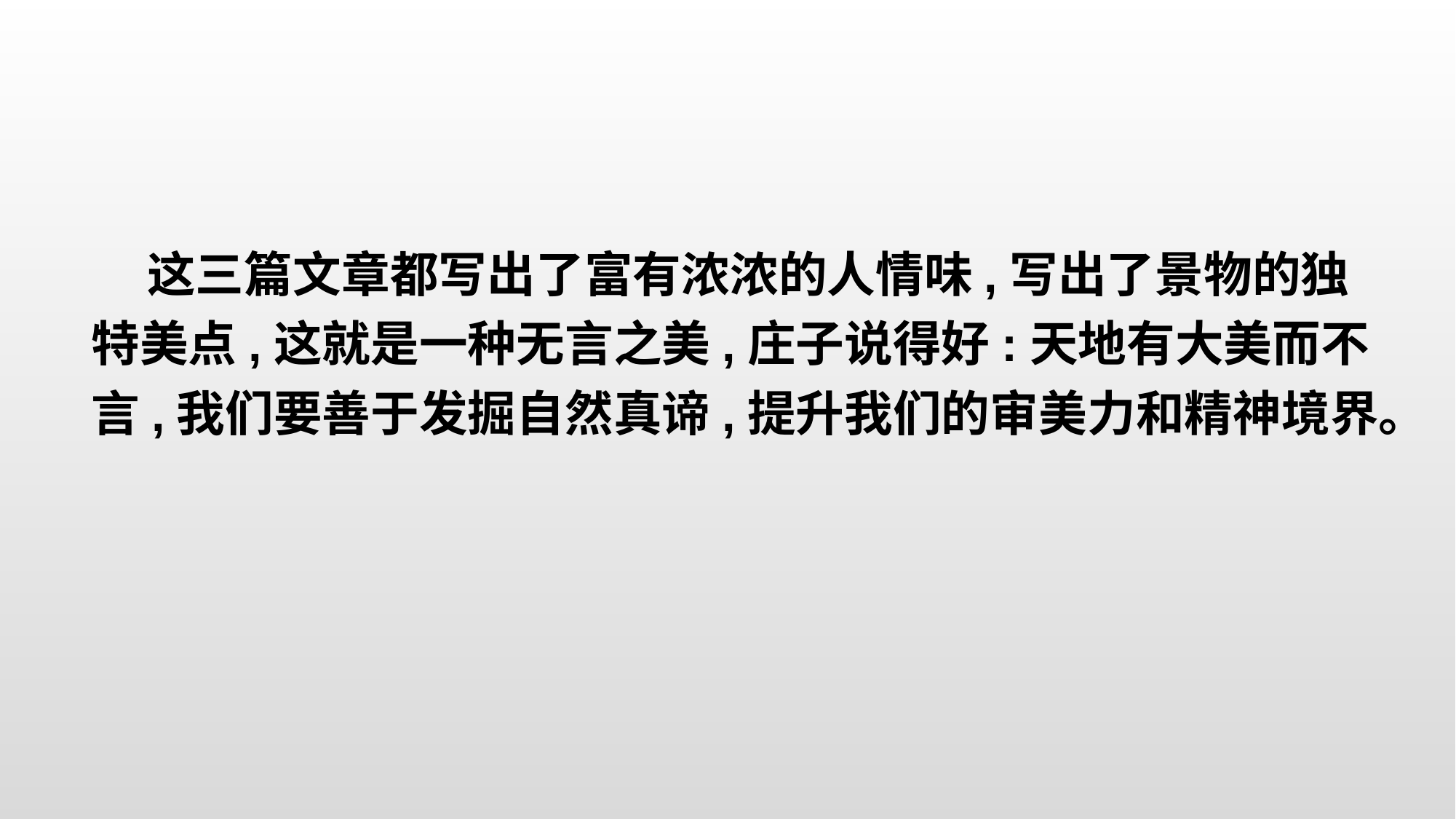

这三篇文章都写出了富有浓浓的人情味,写出了景物的独特美点,这就是一种无言之美,庄子说得好:天地有大美而不言,我们要善于发掘自然真谛,提升我们的审美力和精神境界。